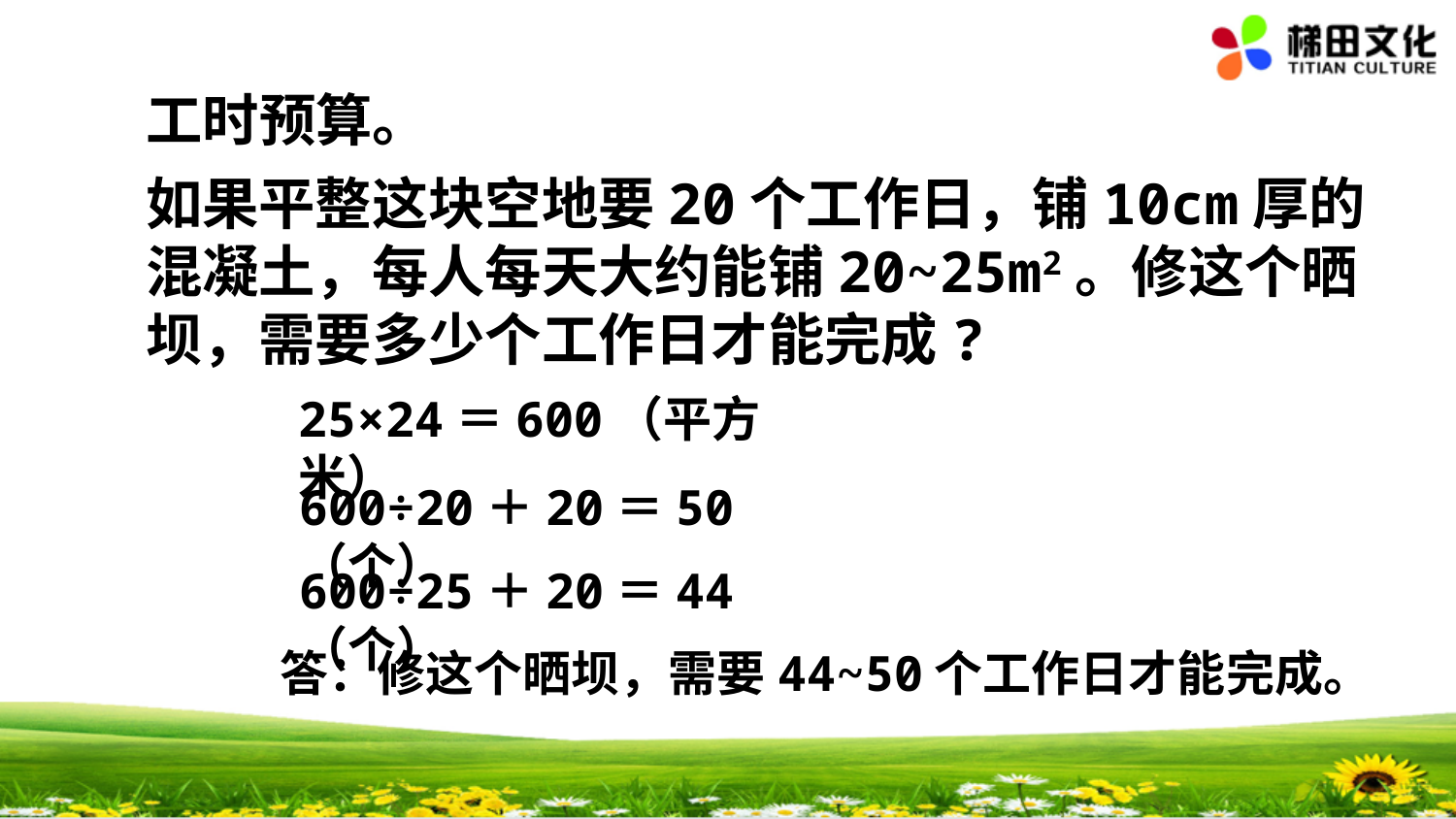

工时预算。
如果平整这块空地要20个工作日，铺10cm厚的混凝土，每人每天大约能铺20~25m2。修这个晒坝，需要多少个工作日才能完成?

25×24＝600（平方米）
600÷20＋20＝50（个）
600÷25＋20＝44（个）
答：修这个晒坝，需要44~50个工作日才能完成。